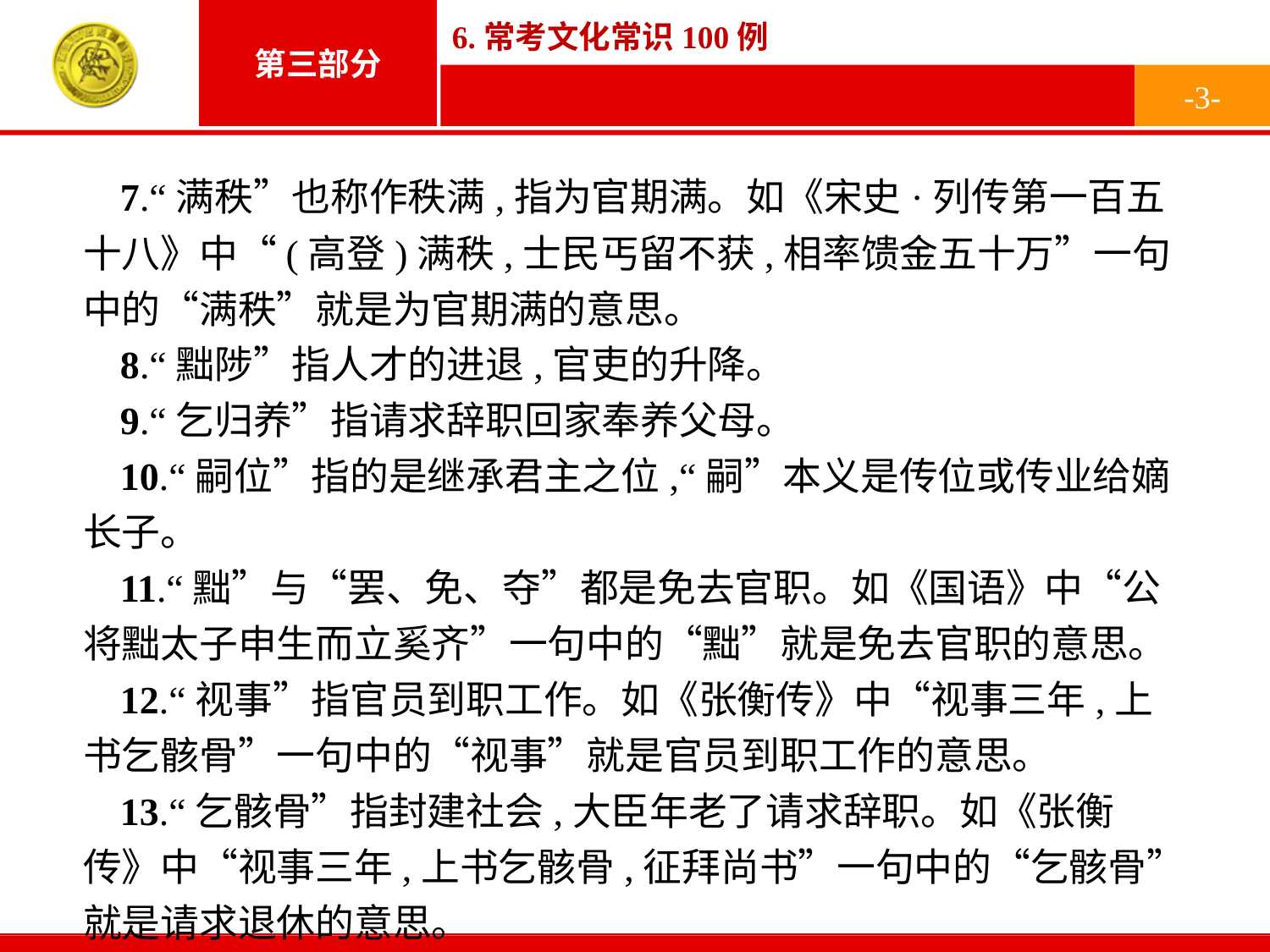

-3-
7.“满秩”也称作秩满,指为官期满。如《宋史·列传第一百五十八》中“(高登)满秩,士民丐留不获,相率馈金五十万”一句中的“满秩”就是为官期满的意思。
8.“黜陟”指人才的进退,官吏的升降。
9.“乞归养”指请求辞职回家奉养父母。
10.“嗣位”指的是继承君主之位,“嗣”本义是传位或传业给嫡长子。
11.“黜”与“罢、免、夺”都是免去官职。如《国语》中“公将黜太子申生而立奚齐”一句中的“黜”就是免去官职的意思。
12.“视事”指官员到职工作。如《张衡传》中“视事三年,上书乞骸骨”一句中的“视事”就是官员到职工作的意思。
13.“乞骸骨”指封建社会,大臣年老了请求辞职。如《张衡传》中“视事三年,上书乞骸骨,征拜尚书”一句中的“乞骸骨”就是请求退休的意思。